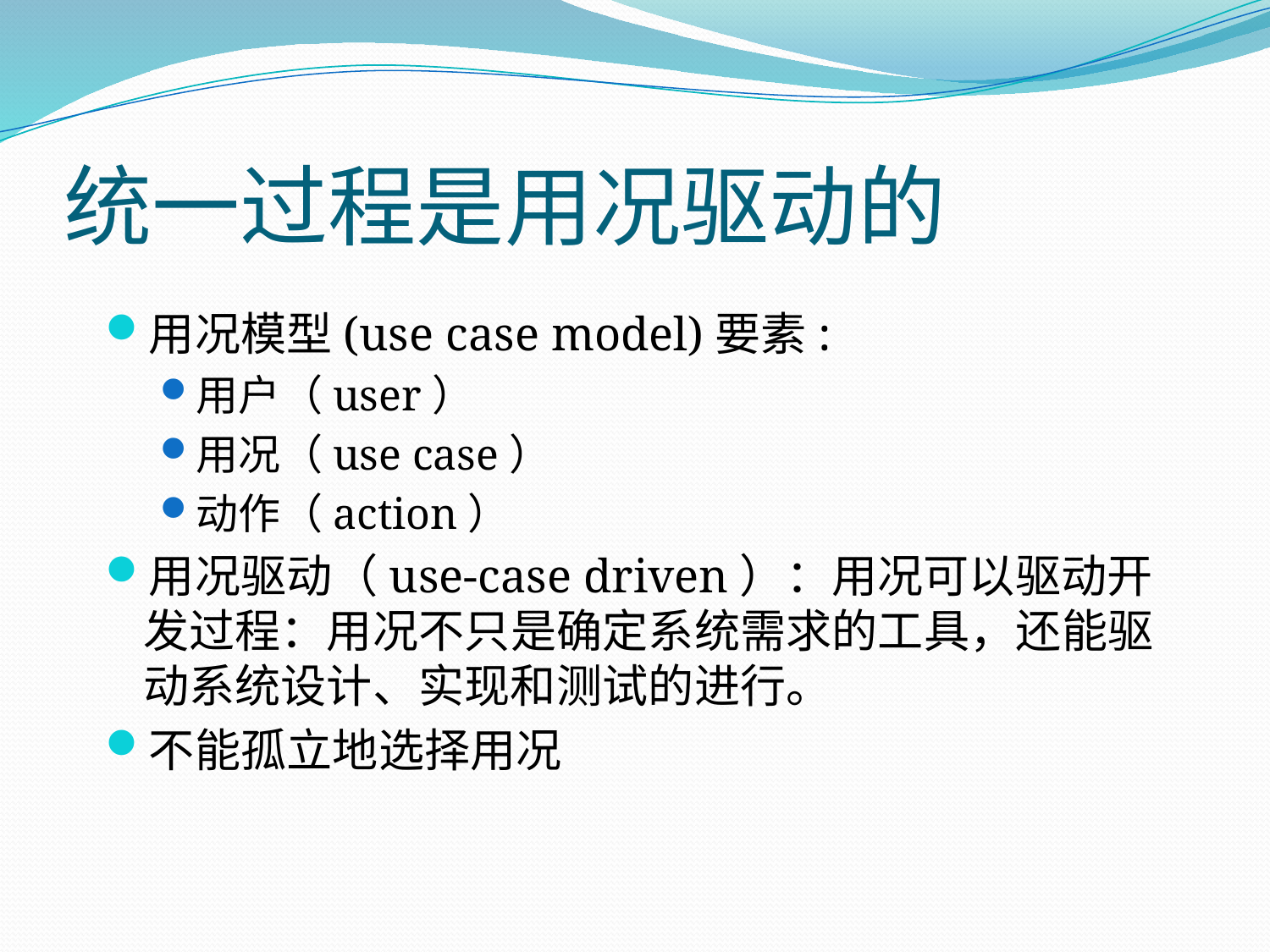

# 统一过程是用况驱动的
用况模型(use case model)要素:
用户（user）
用况（use case）
动作（action）
用况驱动（use-case driven）：用况可以驱动开发过程：用况不只是确定系统需求的工具，还能驱动系统设计、实现和测试的进行。
不能孤立地选择用况